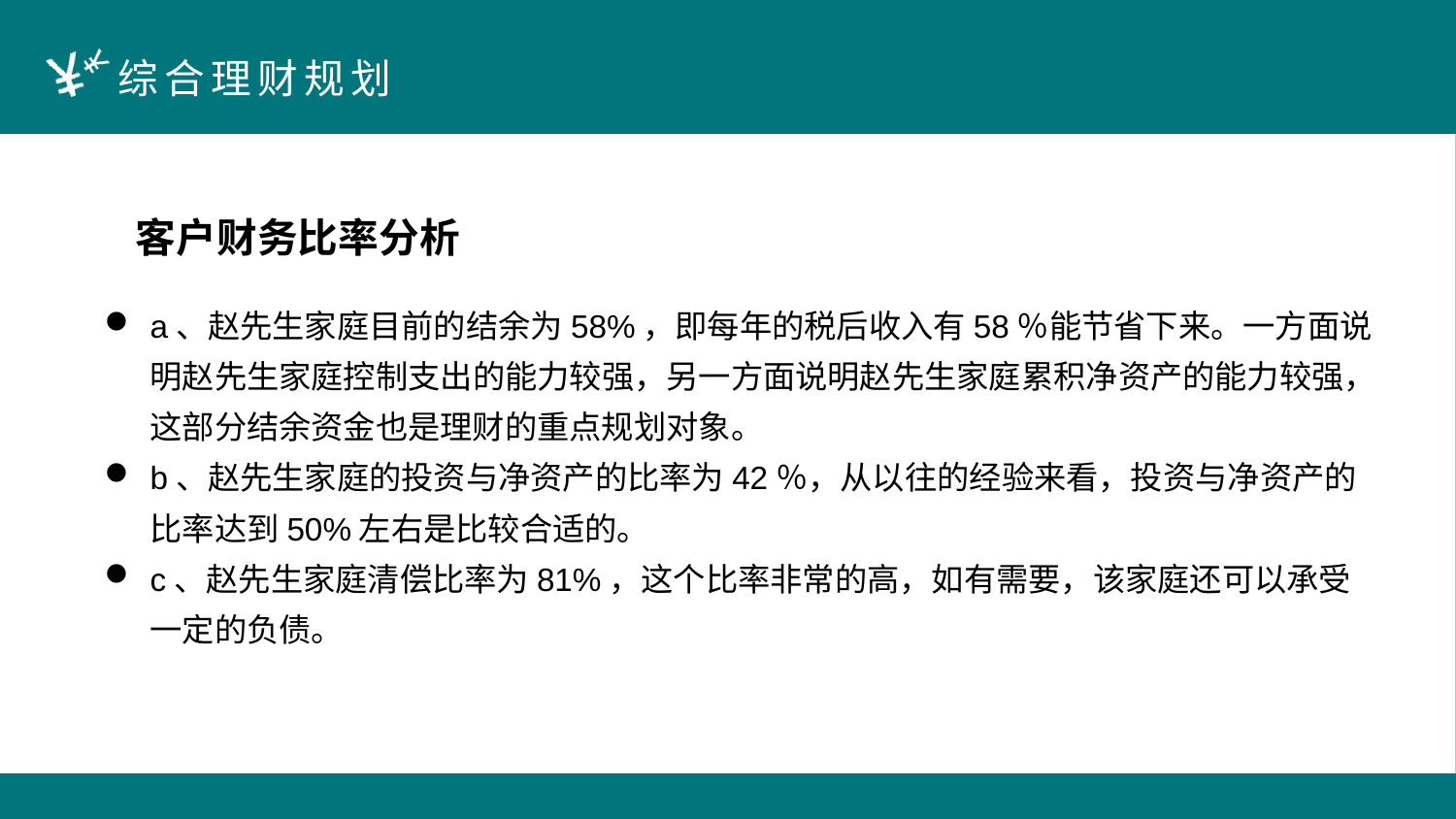

客户财务比率分析
a、赵先生家庭目前的结余为58%，即每年的税后收入有58％能节省下来。一方面说明赵先生家庭控制支出的能力较强，另一方面说明赵先生家庭累积净资产的能力较强，这部分结余资金也是理财的重点规划对象。
b、赵先生家庭的投资与净资产的比率为42％，从以往的经验来看，投资与净资产的比率达到50%左右是比较合适的。
c、赵先生家庭清偿比率为81%，这个比率非常的高，如有需要，该家庭还可以承受一定的负债。